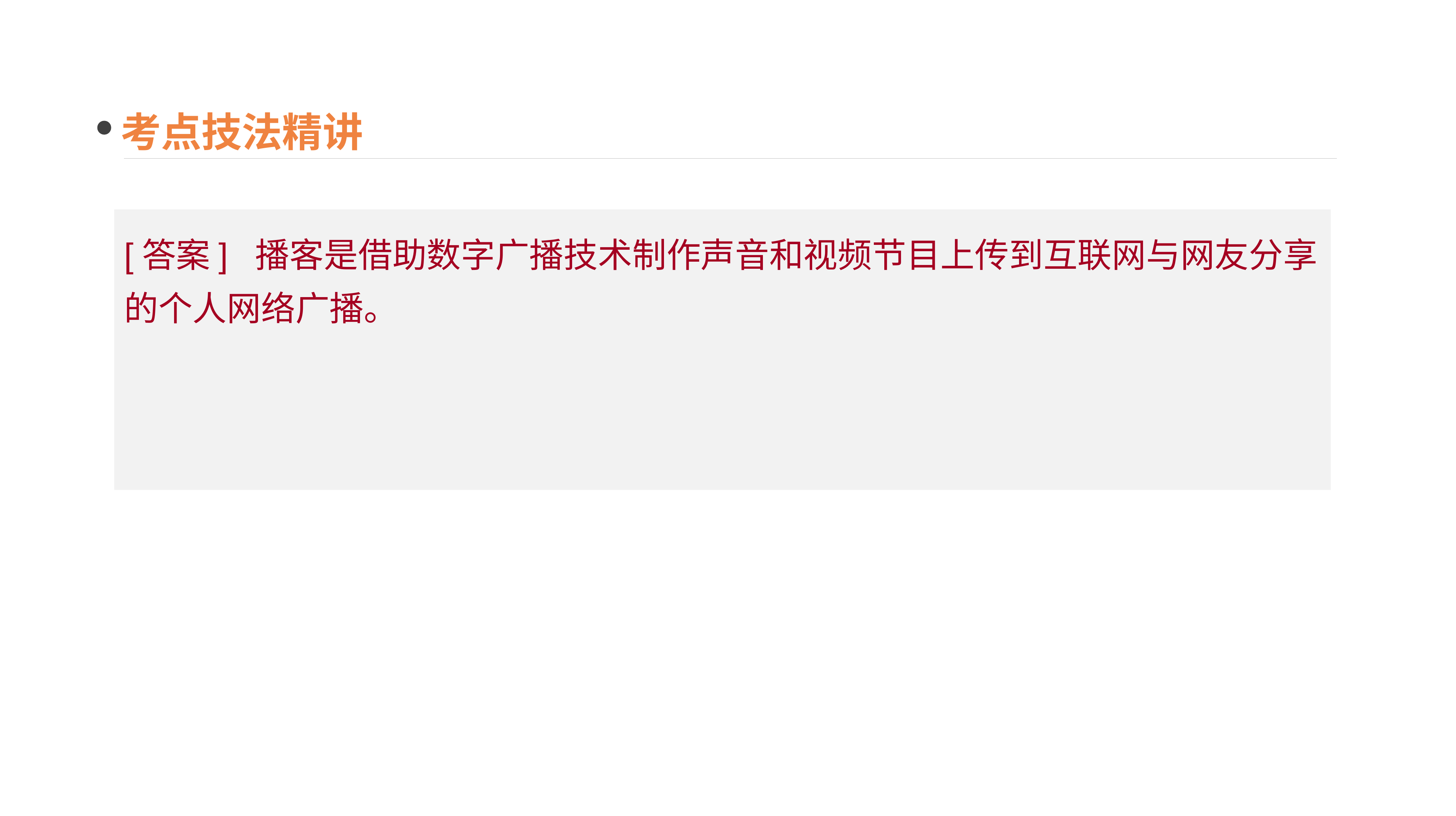

考点技法精讲

[答案]  播客是借助数字广播技术制作声音和视频节目上传到互联网与网友分享的个人网络广播。